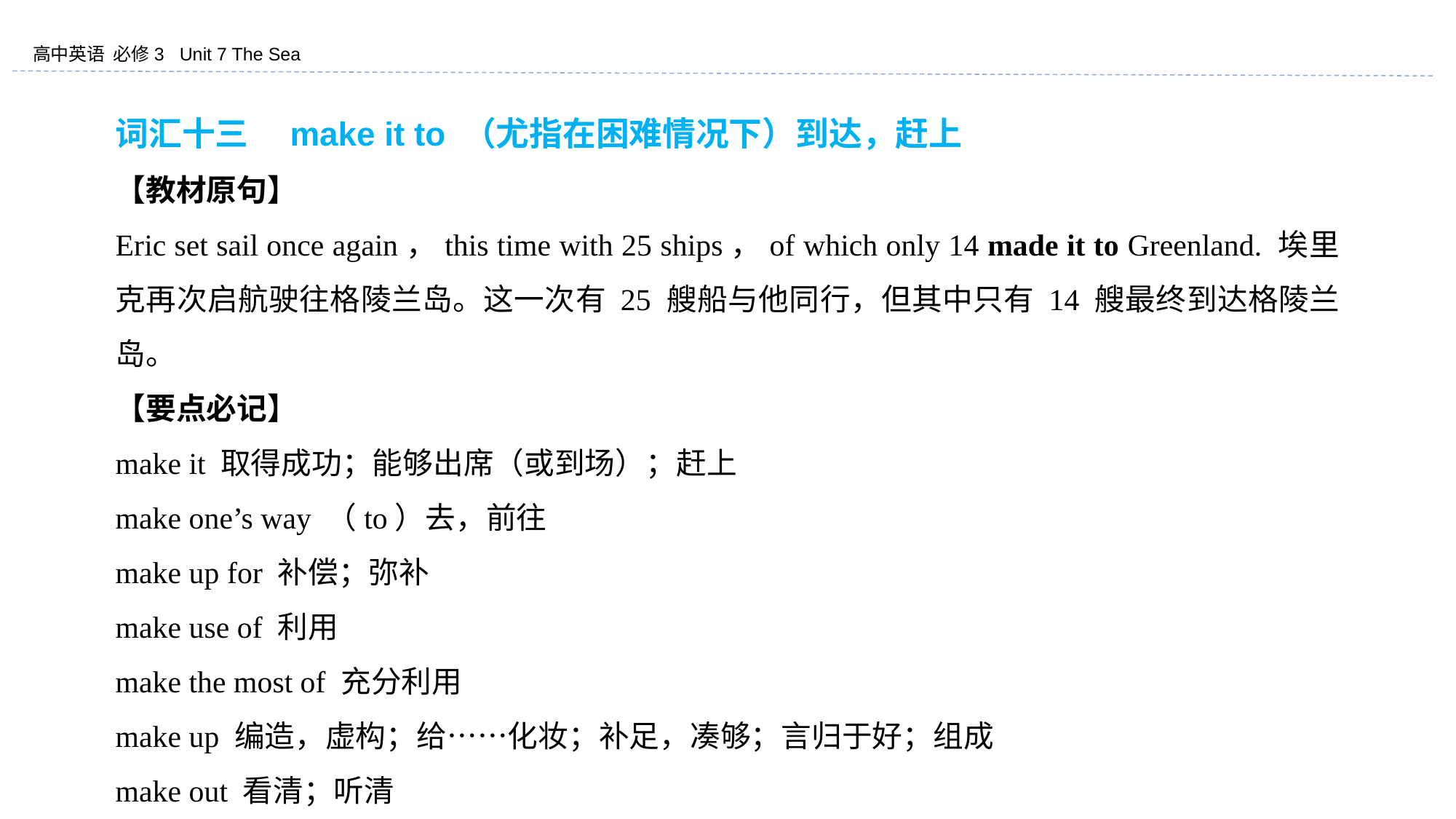

词汇十三　make it to （尤指在困难情况下）到达，赶上
【教材原句】
Eric set sail once again，this time with 25 ships，of which only 14 made it to Greenland. 埃里克再次启航驶往格陵兰岛。这一次有 25 艘船与他同行，但其中只有 14 艘最终到达格陵兰岛。
【要点必记】
make it 取得成功；能够出席（或到场）；赶上
make one’s way （to）去，前往
make up for 补偿；弥补
make use of 利用
make the most of 充分利用
make up 编造，虚构；给……化妆；补足，凑够；言归于好；组成
make out 看清；听清